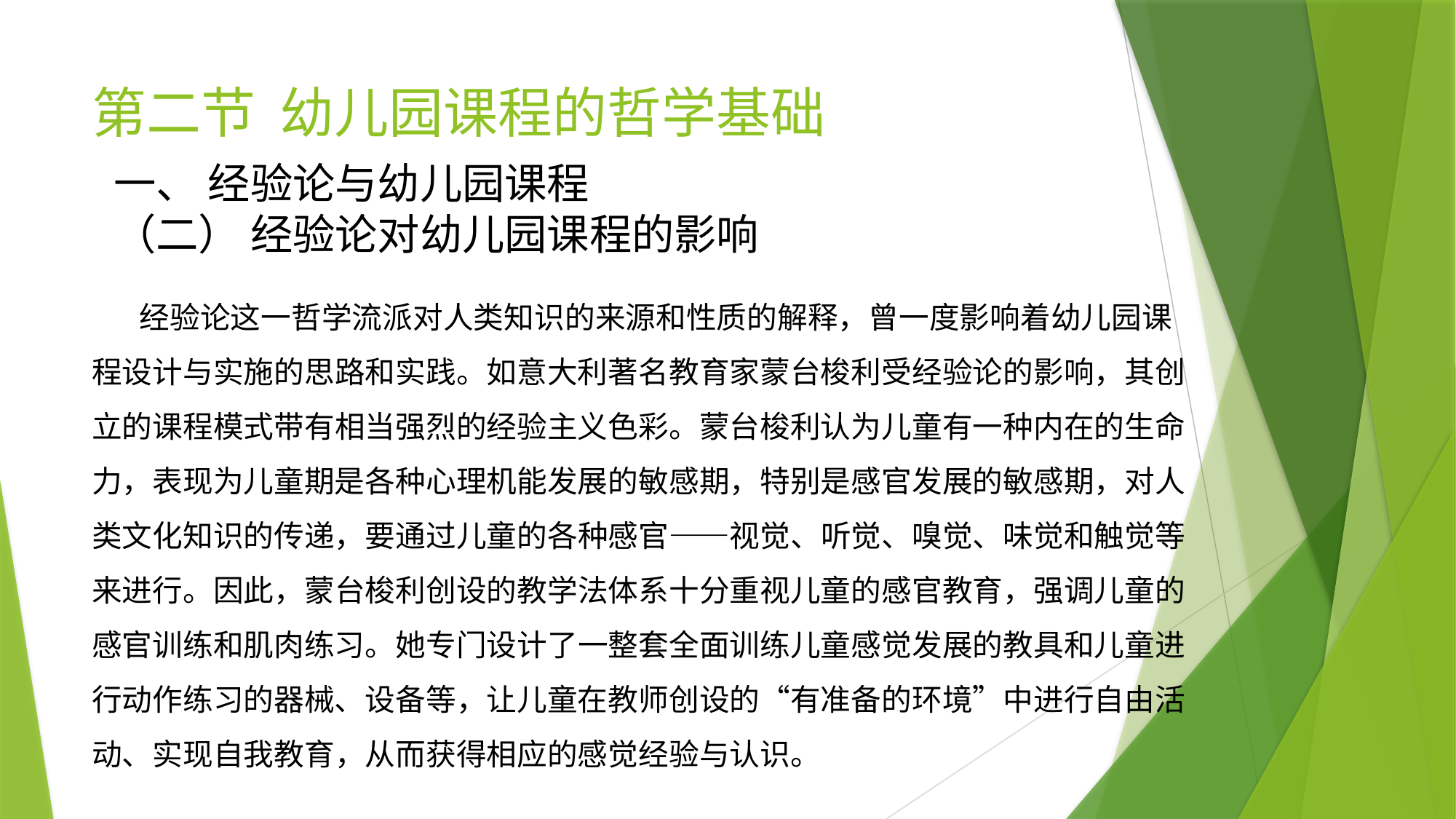

# 第二节  幼儿园课程的哲学基础
一、 经验论与幼儿园课程
（二） 经验论对幼儿园课程的影响
      经验论这一哲学流派对人类知识的来源和性质的解释，曾一度影响着幼儿园课程设计与实施的思路和实践。如意大利著名教育家蒙台梭利受经验论的影响，其创立的课程模式带有相当强烈的经验主义色彩。蒙台梭利认为儿童有一种内在的生命力，表现为儿童期是各种心理机能发展的敏感期，特别是感官发展的敏感期，对人类文化知识的传递，要通过儿童的各种感官——视觉、听觉、嗅觉、味觉和触觉等来进行。因此，蒙台梭利创设的教学法体系十分重视儿童的感官教育，强调儿童的感官训练和肌肉练习。她专门设计了一整套全面训练儿童感觉发展的教具和儿童进行动作练习的器械、设备等，让儿童在教师创设的“有准备的环境”中进行自由活动、实现自我教育，从而获得相应的感觉经验与认识。